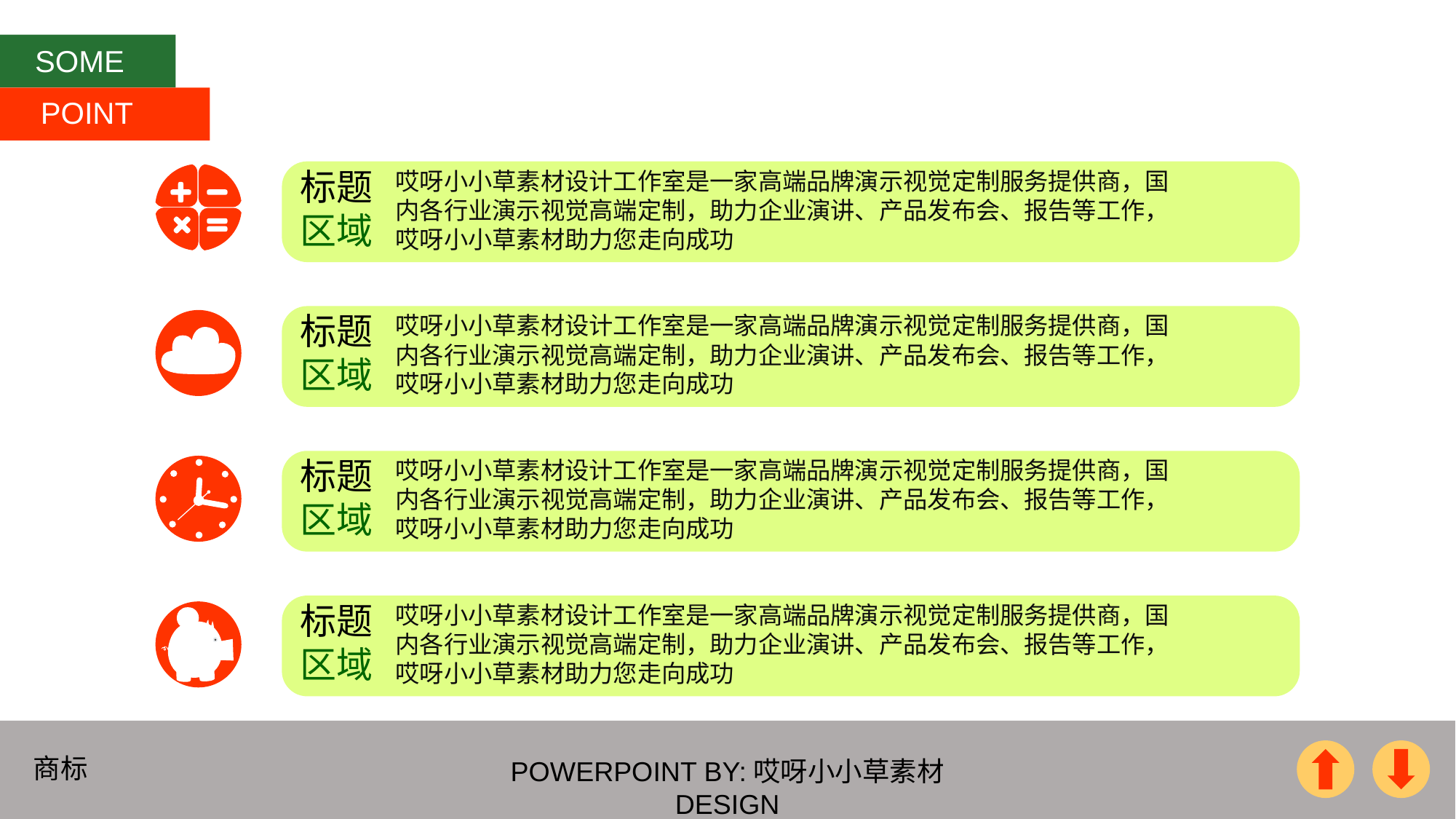

SOME
POINT
标题区域
哎呀小小草素材设计工作室是一家高端品牌演示视觉定制服务提供商，国内各行业演示视觉高端定制，助力企业演讲、产品发布会、报告等工作，哎呀小小草素材助力您走向成功

标题区域
哎呀小小草素材设计工作室是一家高端品牌演示视觉定制服务提供商，国内各行业演示视觉高端定制，助力企业演讲、产品发布会、报告等工作，哎呀小小草素材助力您走向成功

标题区域
哎呀小小草素材设计工作室是一家高端品牌演示视觉定制服务提供商，国内各行业演示视觉高端定制，助力企业演讲、产品发布会、报告等工作，哎呀小小草素材助力您走向成功

标题区域
哎呀小小草素材设计工作室是一家高端品牌演示视觉定制服务提供商，国内各行业演示视觉高端定制，助力企业演讲、产品发布会、报告等工作，哎呀小小草素材助力您走向成功